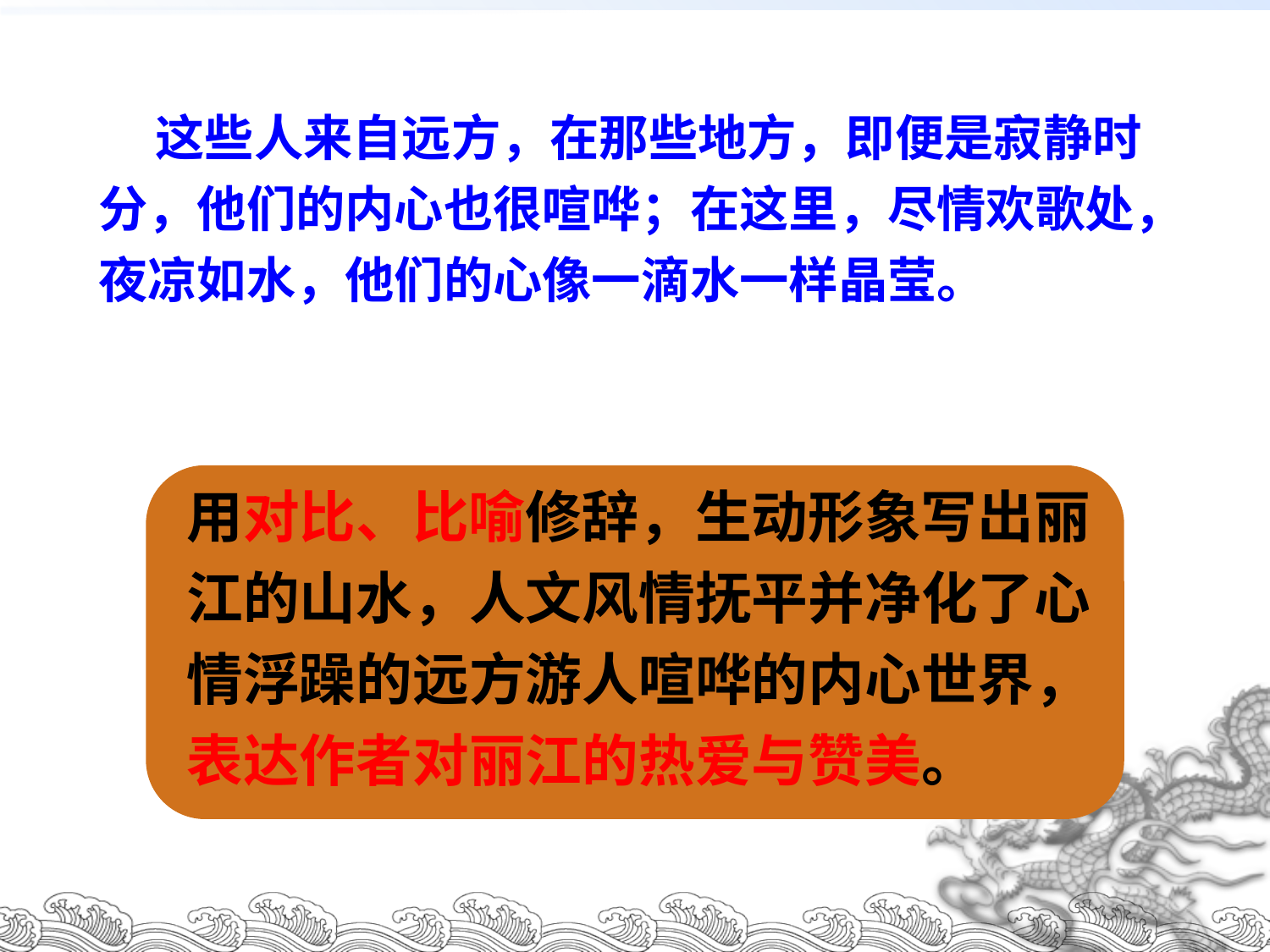

这些人来自远方，在那些地方，即便是寂静时分，他们的内心也很喧哗；在这里，尽情欢歌处，夜凉如水，他们的心像一滴水一样晶莹。

用对比、比喻修辞，生动形象写出丽江的山水，人文风情抚平并净化了心情浮躁的远方游人喧哗的内心世界，表达作者对丽江的热爱与赞美。